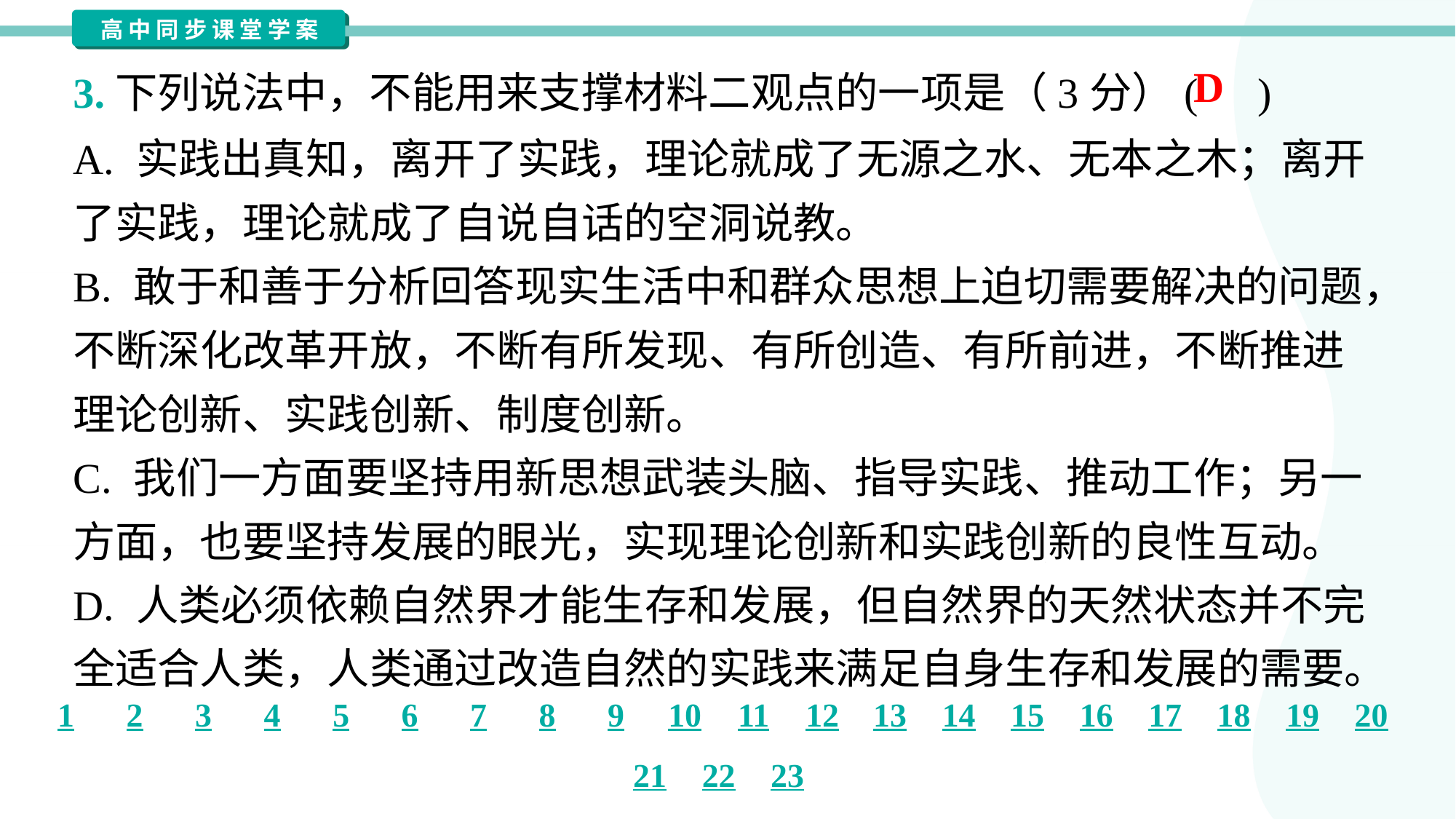

D
3.下列说法中，不能用来支撑材料二观点的一项是（3分）(     )
A. 实践出真知，离开了实践，理论就成了无源之水、无本之木；离开
了实践，理论就成了自说自话的空洞说教。
B. 敢于和善于分析回答现实生活中和群众思想上迫切需要解决的问题，
不断深化改革开放，不断有所发现、有所创造、有所前进，不断推进
理论创新、实践创新、制度创新。
C. 我们一方面要坚持用新思想武装头脑、指导实践、推动工作；另一
方面，也要坚持发展的眼光，实现理论创新和实践创新的良性互动。
D. 人类必须依赖自然界才能生存和发展，但自然界的天然状态并不完
全适合人类，人类通过改造自然的实践来满足自身生存和发展的需要。